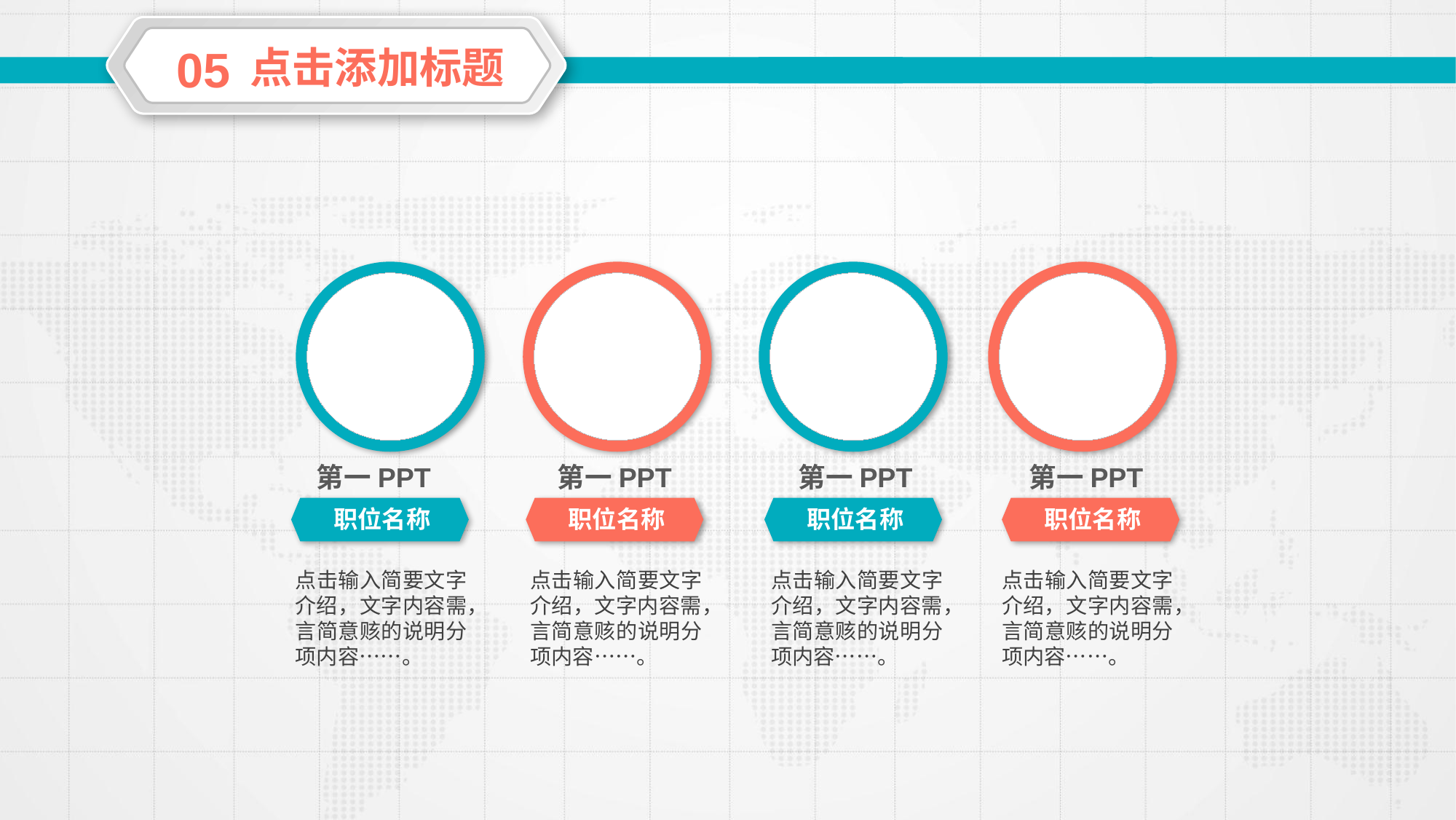

05
点击添加标题

第一PPT
第一PPT
第一PPT
第一PPT

职位名称

职位名称

职位名称

职位名称
点击输入简要文字介绍，文字内容需，言简意赅的说明分项内容……。
点击输入简要文字介绍，文字内容需，言简意赅的说明分项内容……。
点击输入简要文字介绍，文字内容需，言简意赅的说明分项内容……。
点击输入简要文字介绍，文字内容需，言简意赅的说明分项内容……。